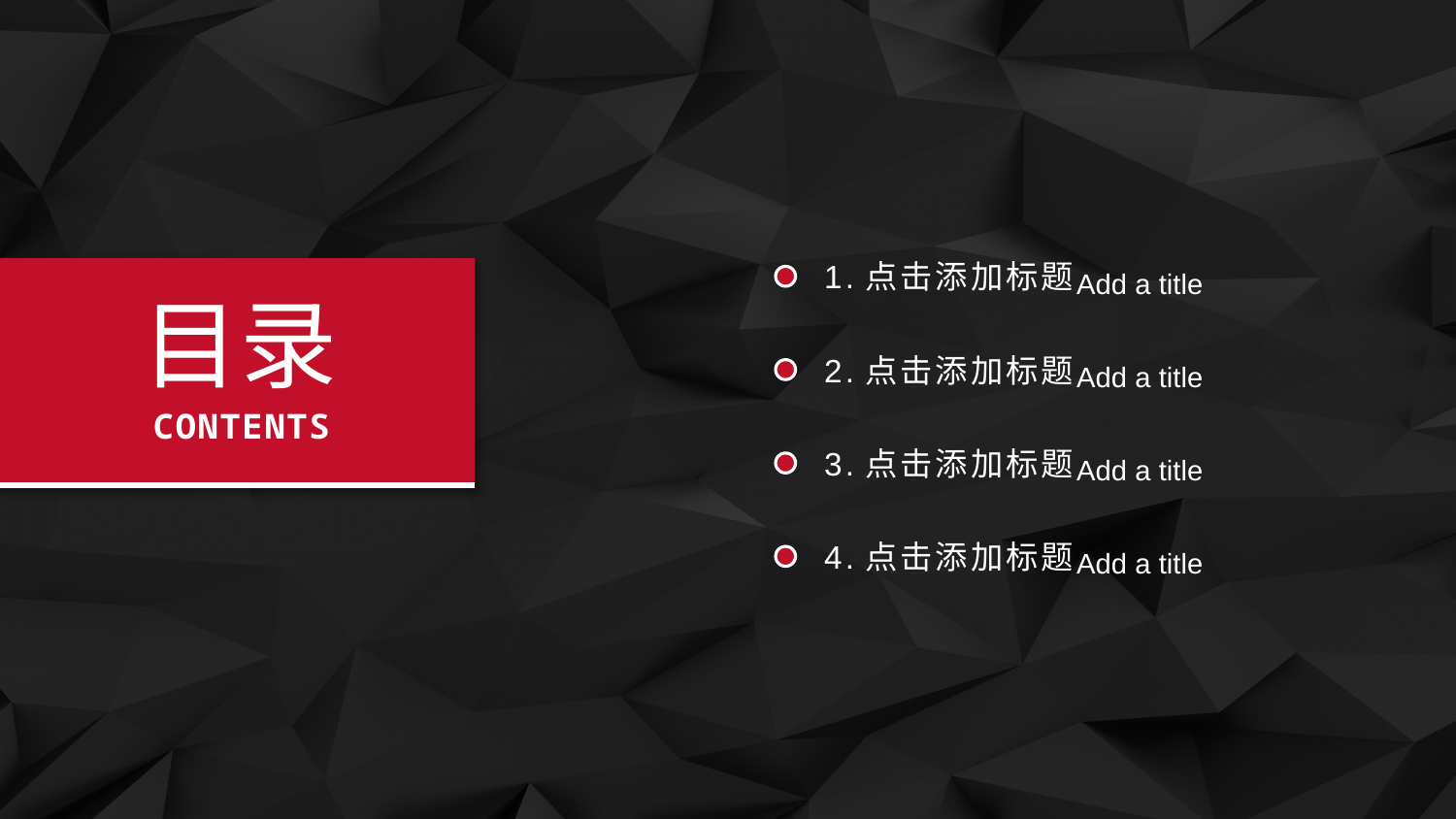

1.点击添加标题
Add a title

目录
2.点击添加标题
Add a title

CONTENTS
3.点击添加标题
Add a title

4.点击添加标题
Add a title